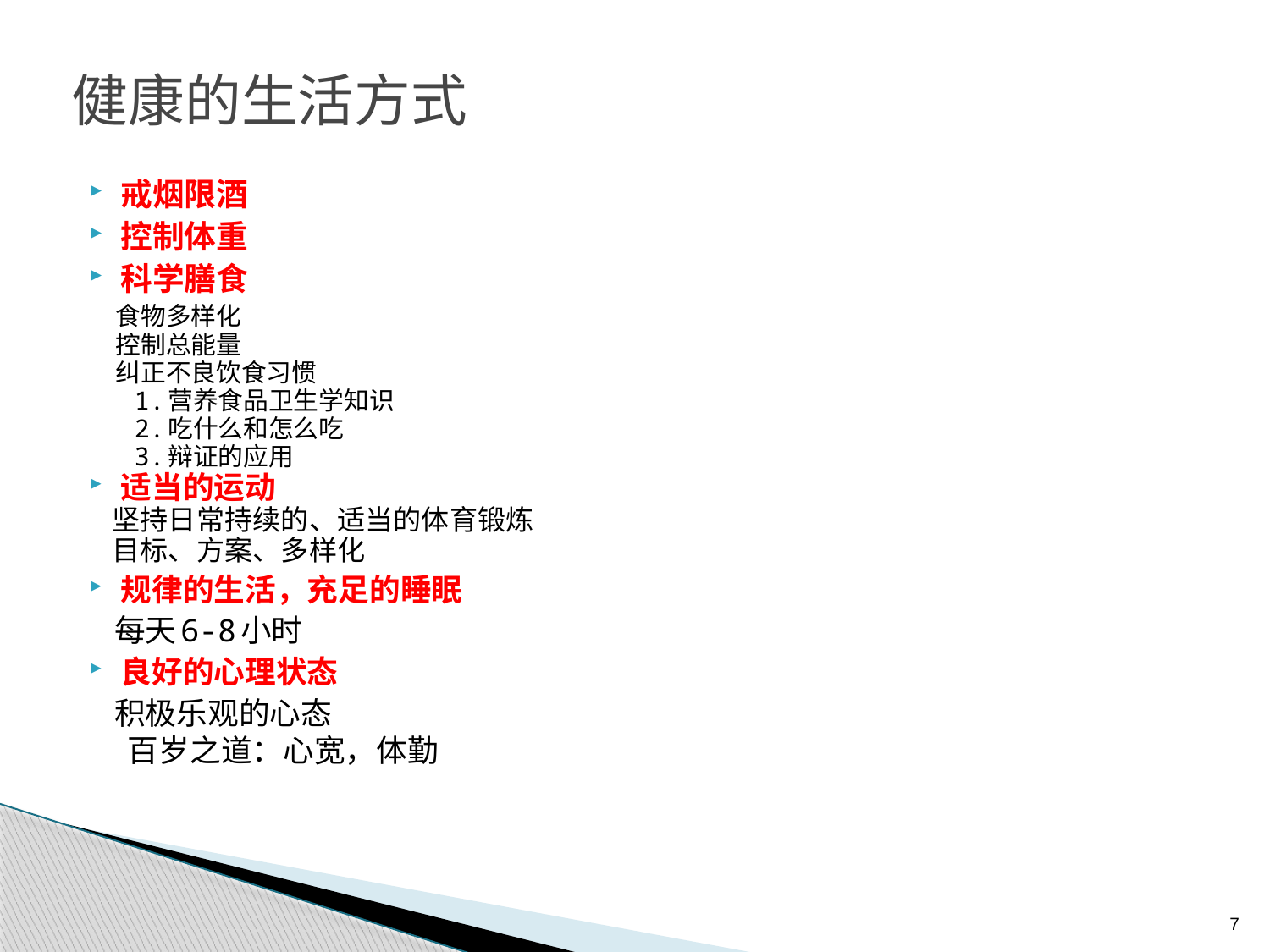

# 健康的生活方式
戒烟限酒
控制体重
科学膳食
    食物多样化
    控制总能量
    纠正不良饮食习惯
   1.营养食品卫生学知识
   2.吃什么和怎么吃
   3.辩证的应用
适当的运动
   坚持日常持续的、适当的体育锻炼
   目标、方案、多样化
规律的生活，充足的睡眠
   每天6-8小时
良好的心理状态
   积极乐观的心态
 百岁之道：心宽，体勤

7